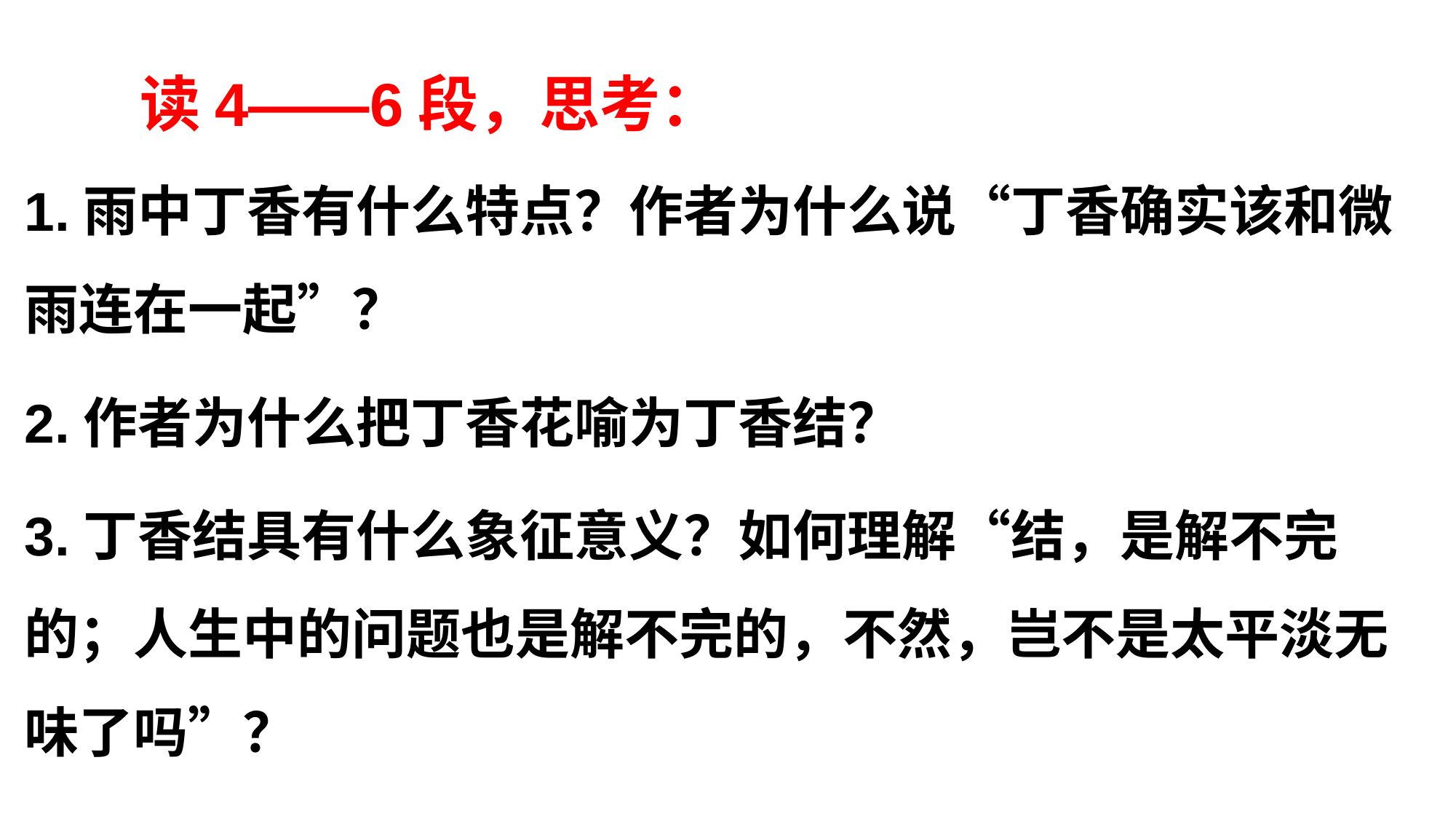

# 读4——6段，思考：
1.雨中丁香有什么特点？作者为什么说“丁香确实该和微雨连在一起”？
2.作者为什么把丁香花喻为丁香结？
3.丁香结具有什么象征意义？如何理解“结，是解不完的；人生中的问题也是解不完的，不然，岂不是太平淡无味了吗”？